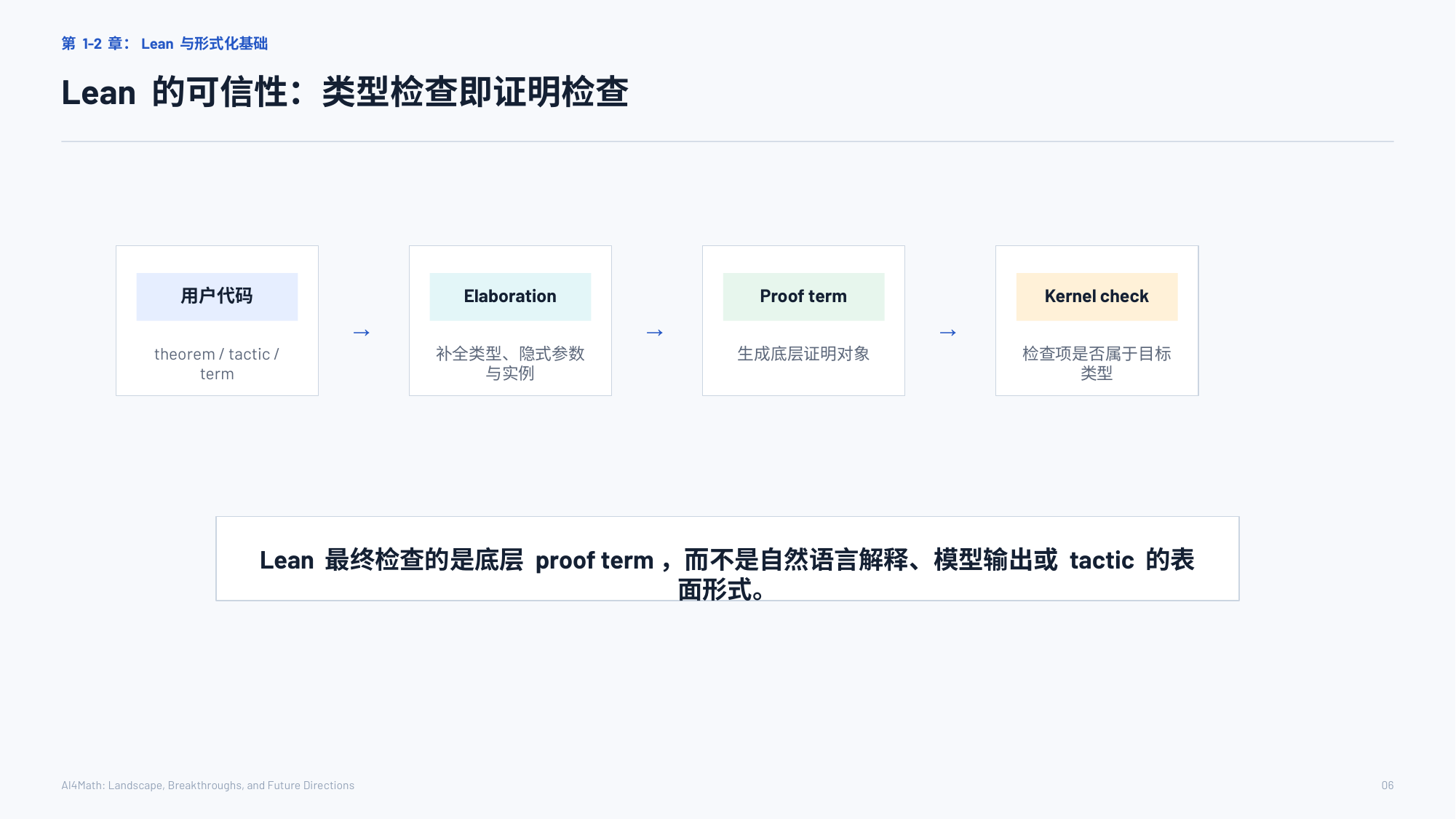

第 1-2 章：Lean 与形式化基础
Lean 的可信性：类型检查即证明检查

用户代码
Elaboration
Proof term
Kernel check
→
→
→
theorem / tactic / term
补全类型、隐式参数与实例
生成底层证明对象
检查项是否属于目标类型

Lean 最终检查的是底层 proof term，而不是自然语言解释、模型输出或 tactic 的表面形式。
AI4Math: Landscape, Breakthroughs, and Future Directions
06